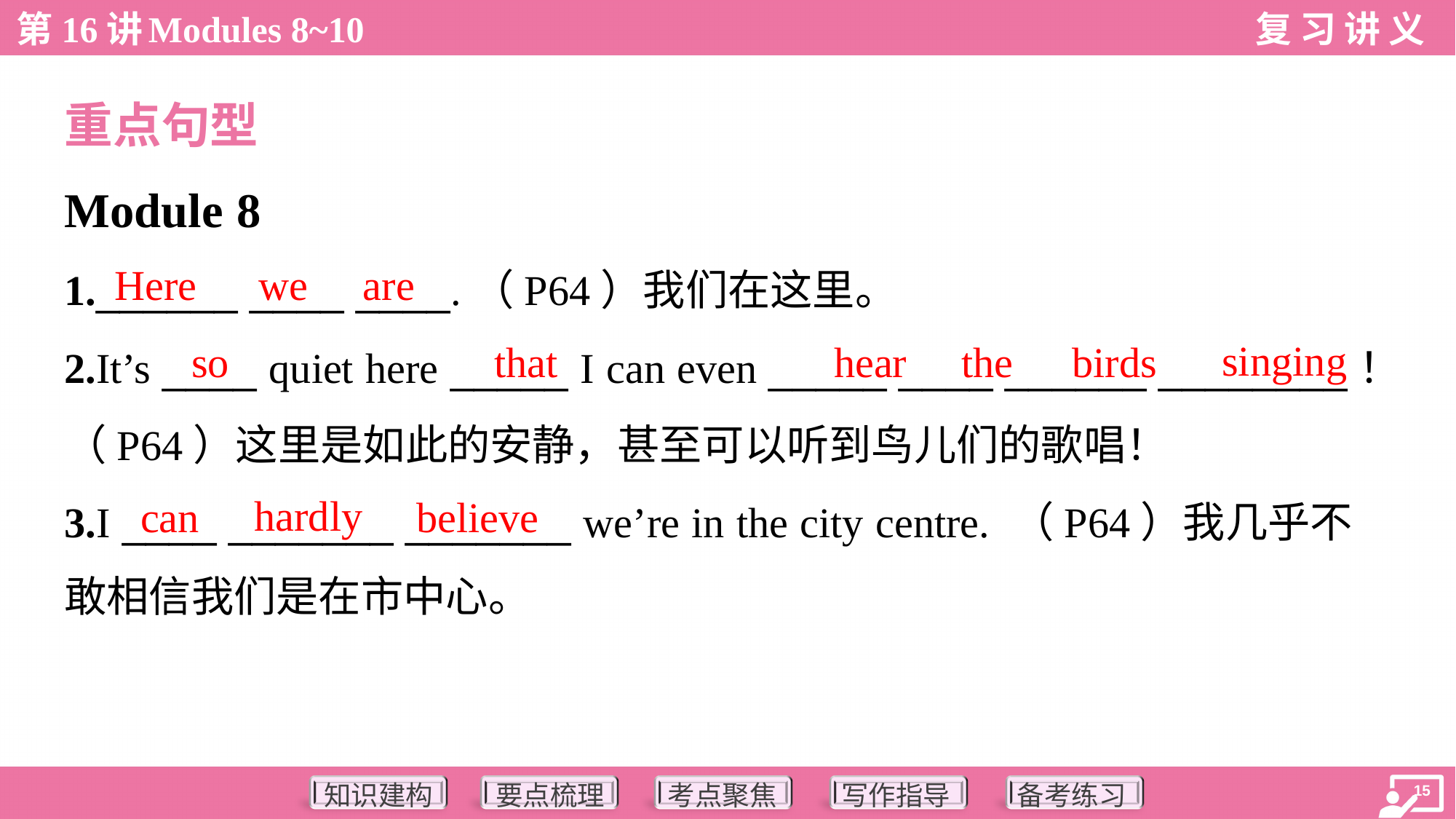

重点句型
Module 8
Here
we
are
1.______ ____ ____.（P64）我们在这里。
2.It’s ____ quiet here _____ I can even _____ ____ ______ ________！
（P64）这里是如此的安静，甚至可以听到鸟儿们的歌唱！
3.I ____ _______ _______ we’re in the city centre. （P64）我几乎不
敢相信我们是在市中心。
singing
so
that
hear
the
birds
hardly
can
believe